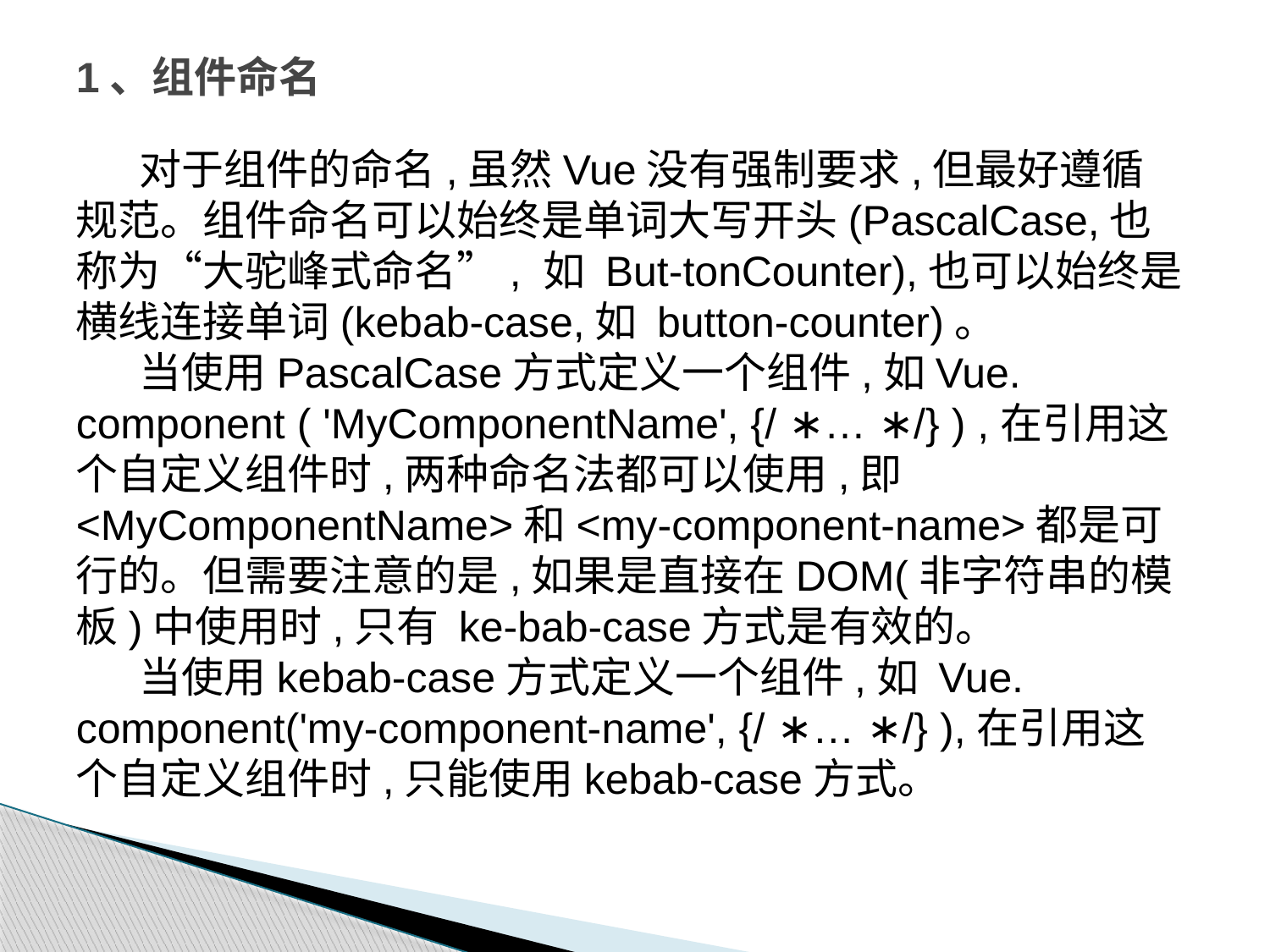

# 1、组件命名
对于组件的命名,虽然Vue没有强制要求,但最好遵循规范。组件命名可以始终是单词大写开头(PascalCase,也称为“大驼峰式命名”, 如 But-tonCounter),也可以始终是横线连接单词(kebab-case,如 button-counter)。
当使用PascalCase方式定义一个组件,如Vue. component ( 'MyComponentName', {/ ∗… ∗/} ) ,在引用这个自定义组件时,两种命名法都可以使用,即<MyComponentName>和<my-component-name>都是可行的。但需要注意的是,如果是直接在DOM(非字符串的模板)中使用时,只有 ke-bab-case方式是有效的。
当使用kebab-case方式定义一个组件,如 Vue. component('my-component-name', {/ ∗… ∗/} ),在引用这个自定义组件时,只能使用kebab-case方式。